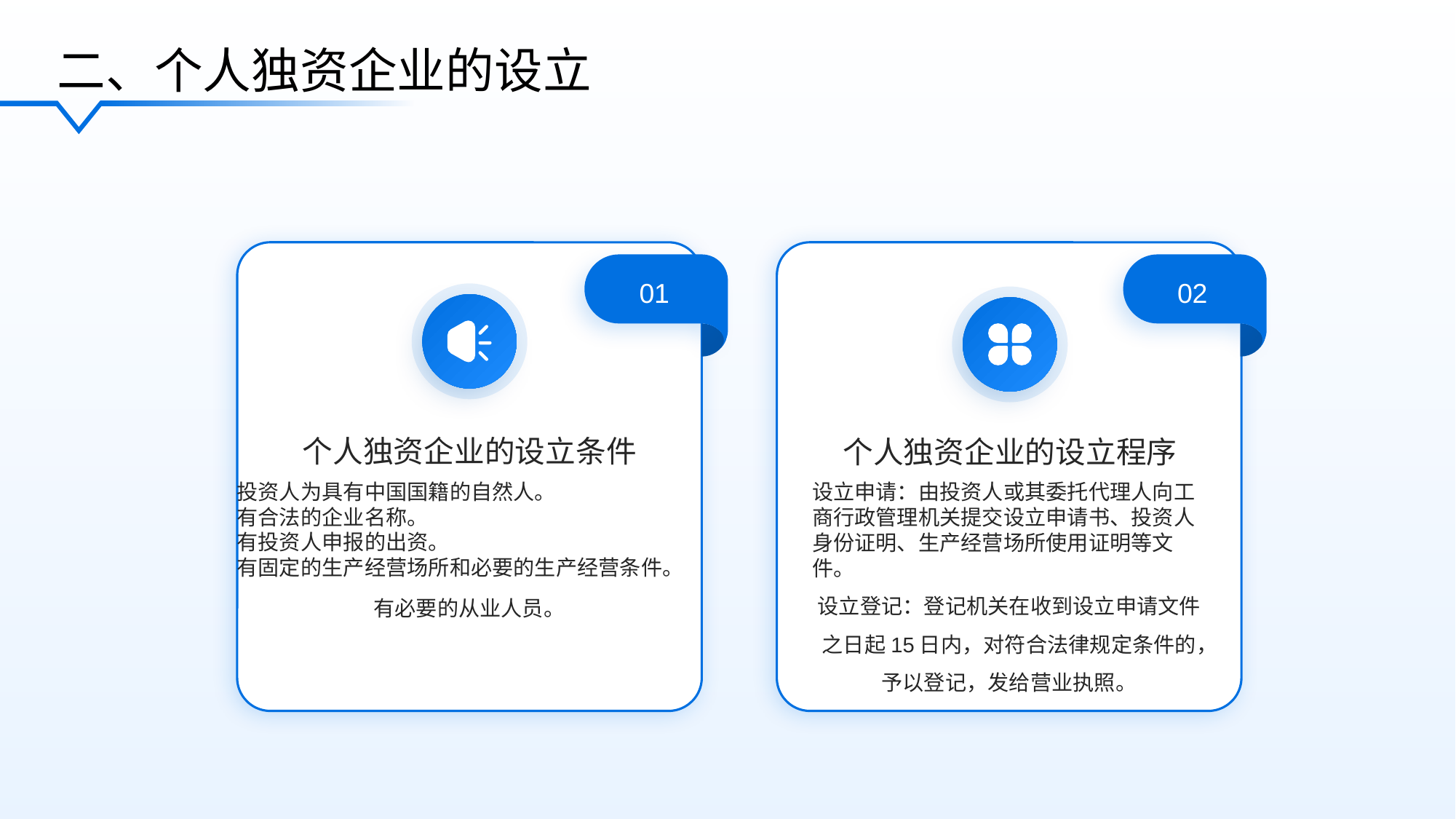

二、个人独资企业的设立

01
02

个人独资企业的设立条件
个人独资企业的设立程序
投资人为具有中国国籍的自然人。
有合法的企业名称。
有投资人申报的出资。
有固定的生产经营场所和必要的生产经营条件。
有必要的从业人员。
设立申请：由投资人或其委托代理人向工商行政管理机关提交设立申请书、投资人身份证明、生产经营场所使用证明等文件。
设立登记：登记机关在收到设立申请文件之日起15日内，对符合法律规定条件的，予以登记，发给营业执照。